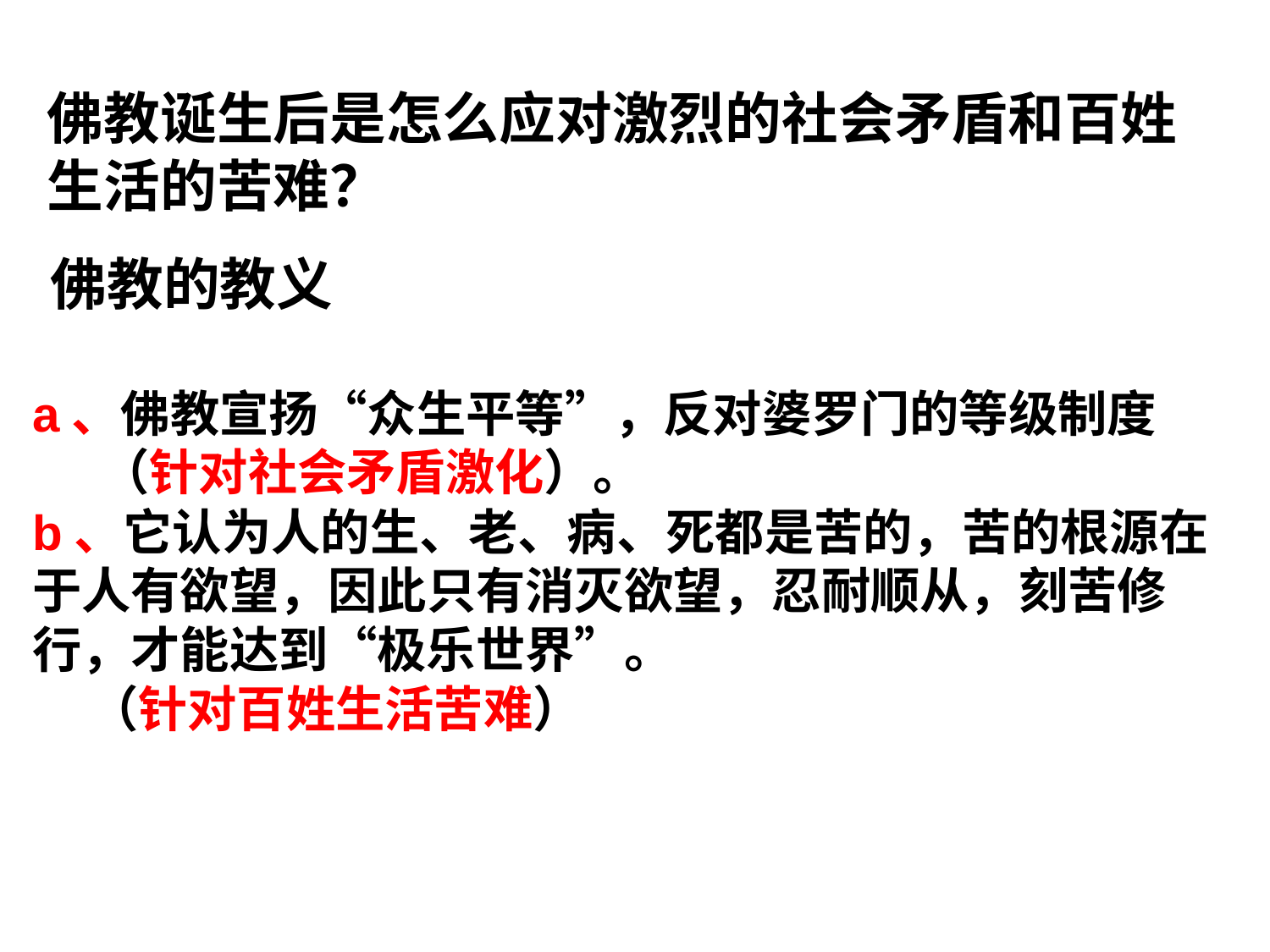

佛教诞生后是怎么应对激烈的社会矛盾和百姓生活的苦难？
佛教的教义
a、佛教宣扬“众生平等”，反对婆罗门的等级制度
     （针对社会矛盾激化）。
b、它认为人的生、老、病、死都是苦的，苦的根源在于人有欲望，因此只有消灭欲望，忍耐顺从，刻苦修行，才能达到“极乐世界”。
    （针对百姓生活苦难）